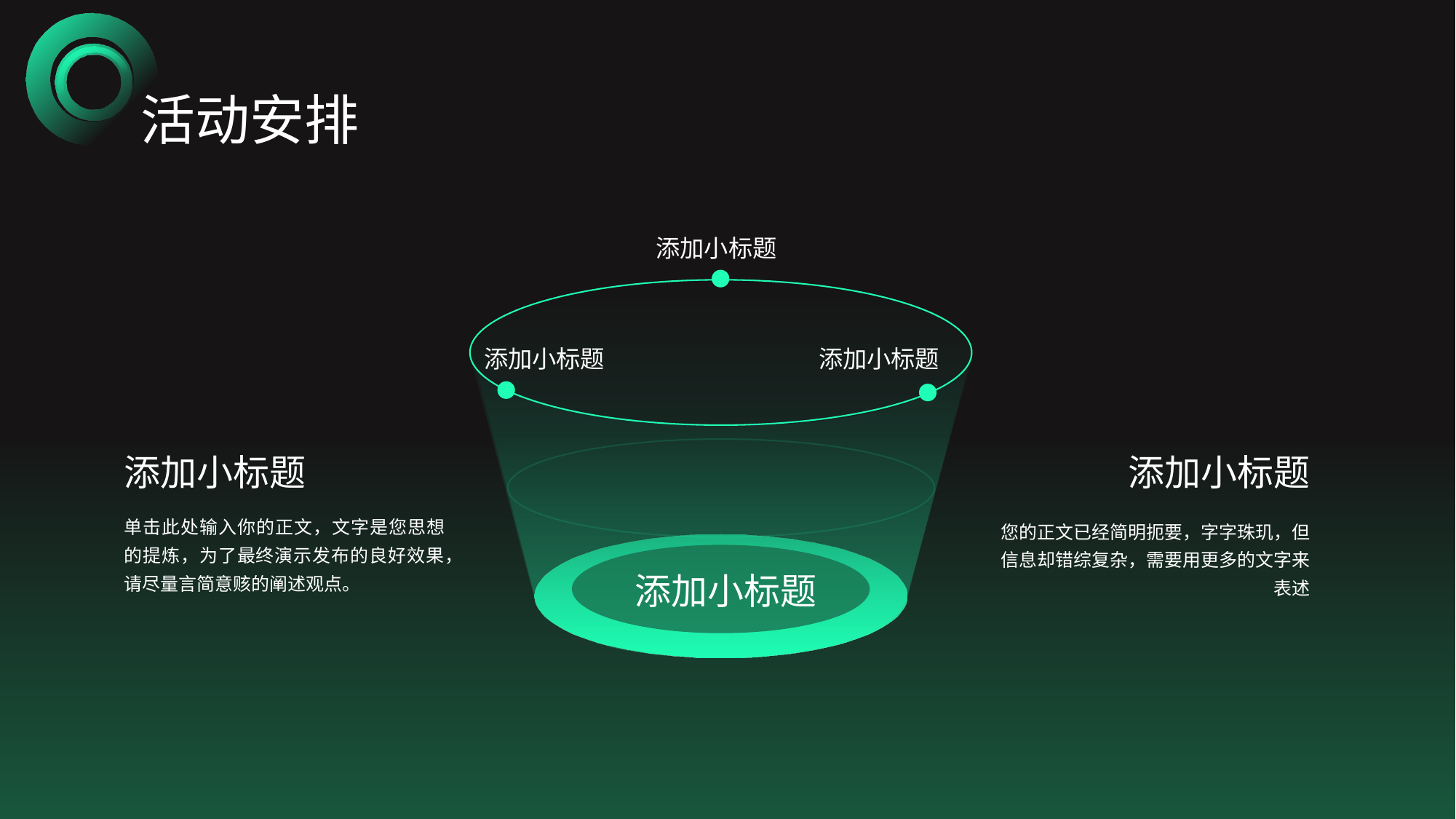

活动安排
添加小标题

添加小标题
添加小标题
添加小标题

“
”
添加小标题
添加小标题
单击此处输入你的正文，文字是您思想的提炼，为了最终演示发布的良好效果，请尽量言简意赅的阐述观点。
您的正文已经简明扼要，字字珠玑，但信息却错综复杂，需要用更多的文字来表述